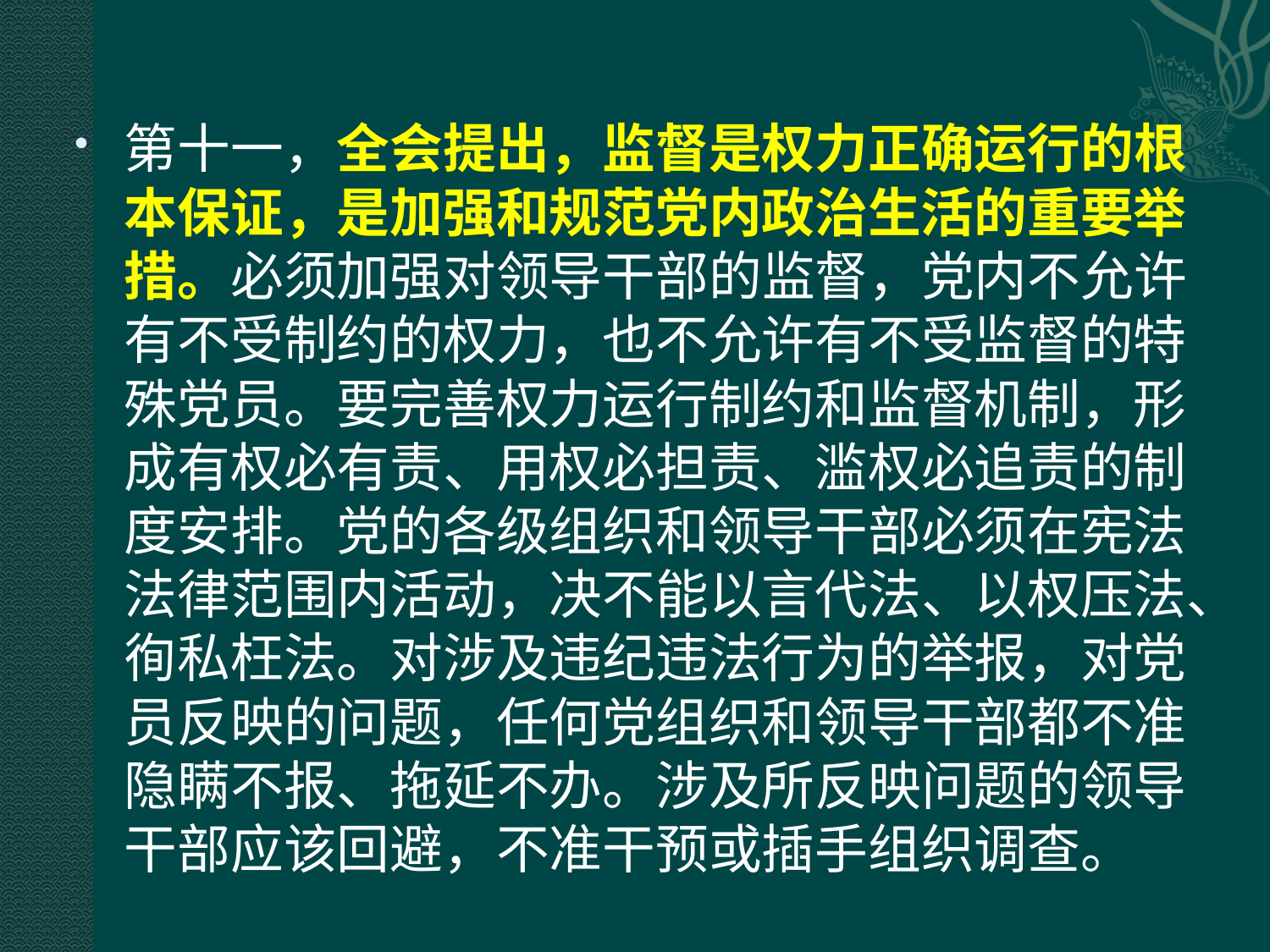

第十一，全会提出，监督是权力正确运行的根本保证，是加强和规范党内政治生活的重要举措。必须加强对领导干部的监督，党内不允许有不受制约的权力，也不允许有不受监督的特殊党员。要完善权力运行制约和监督机制，形成有权必有责、用权必担责、滥权必追责的制度安排。党的各级组织和领导干部必须在宪法法律范围内活动，决不能以言代法、以权压法、徇私枉法。对涉及违纪违法行为的举报，对党员反映的问题，任何党组织和领导干部都不准隐瞒不报、拖延不办。涉及所反映问题的领导干部应该回避，不准干预或插手组织调查。